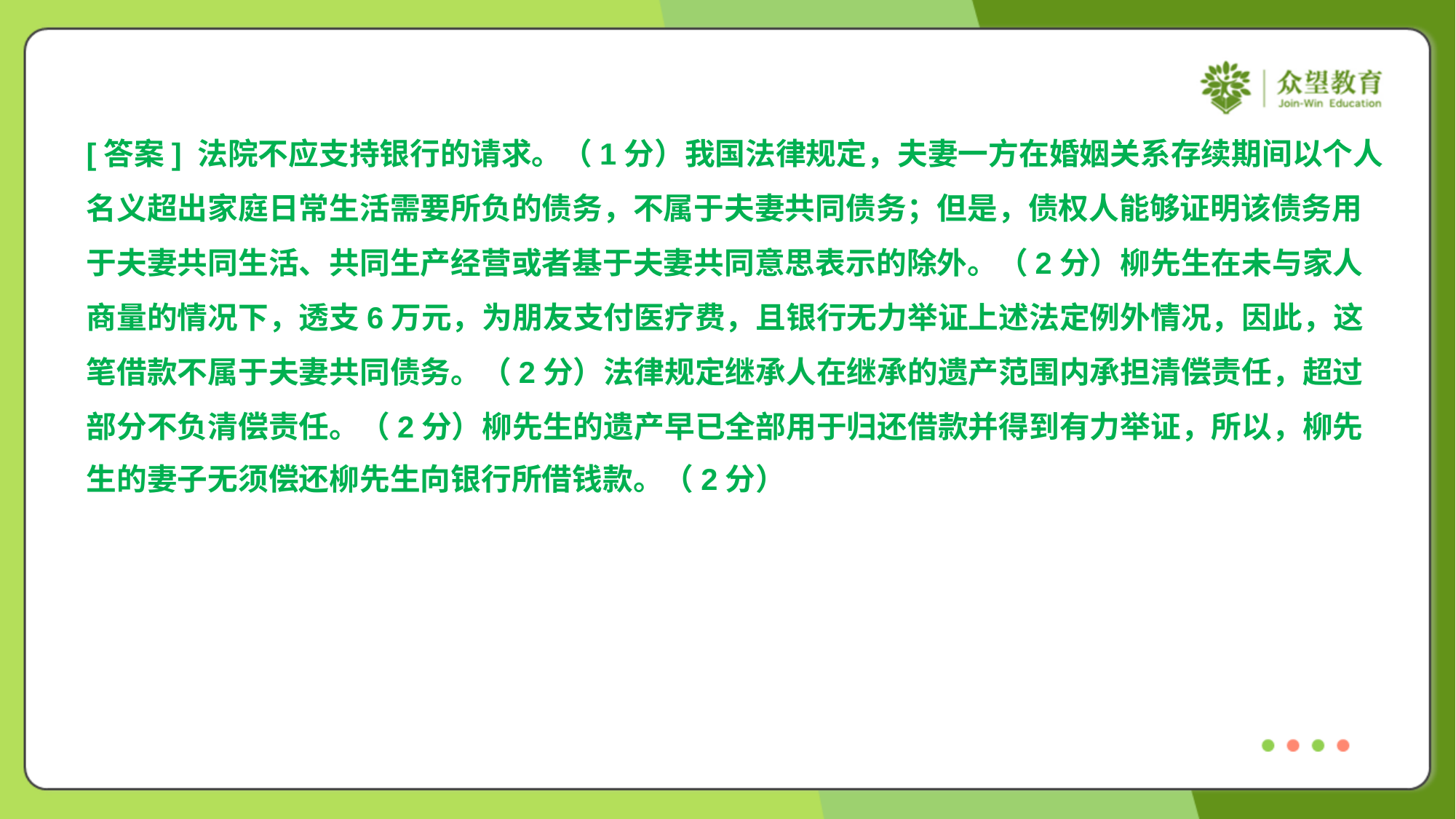

[答案] 法院不应支持银行的请求。（1分）我国法律规定，夫妻一方在婚姻关系存续期间以个人
名义超出家庭日常生活需要所负的债务，不属于夫妻共同债务；但是，债权人能够证明该债务用
于夫妻共同生活、共同生产经营或者基于夫妻共同意思表示的除外。（2分）柳先生在未与家人
商量的情况下，透支6万元，为朋友支付医疗费，且银行无力举证上述法定例外情况，因此，这
笔借款不属于夫妻共同债务。（2分）法律规定继承人在继承的遗产范围内承担清偿责任，超过
部分不负清偿责任。（2分）柳先生的遗产早已全部用于归还借款并得到有力举证，所以，柳先
生的妻子无须偿还柳先生向银行所借钱款。（2分）